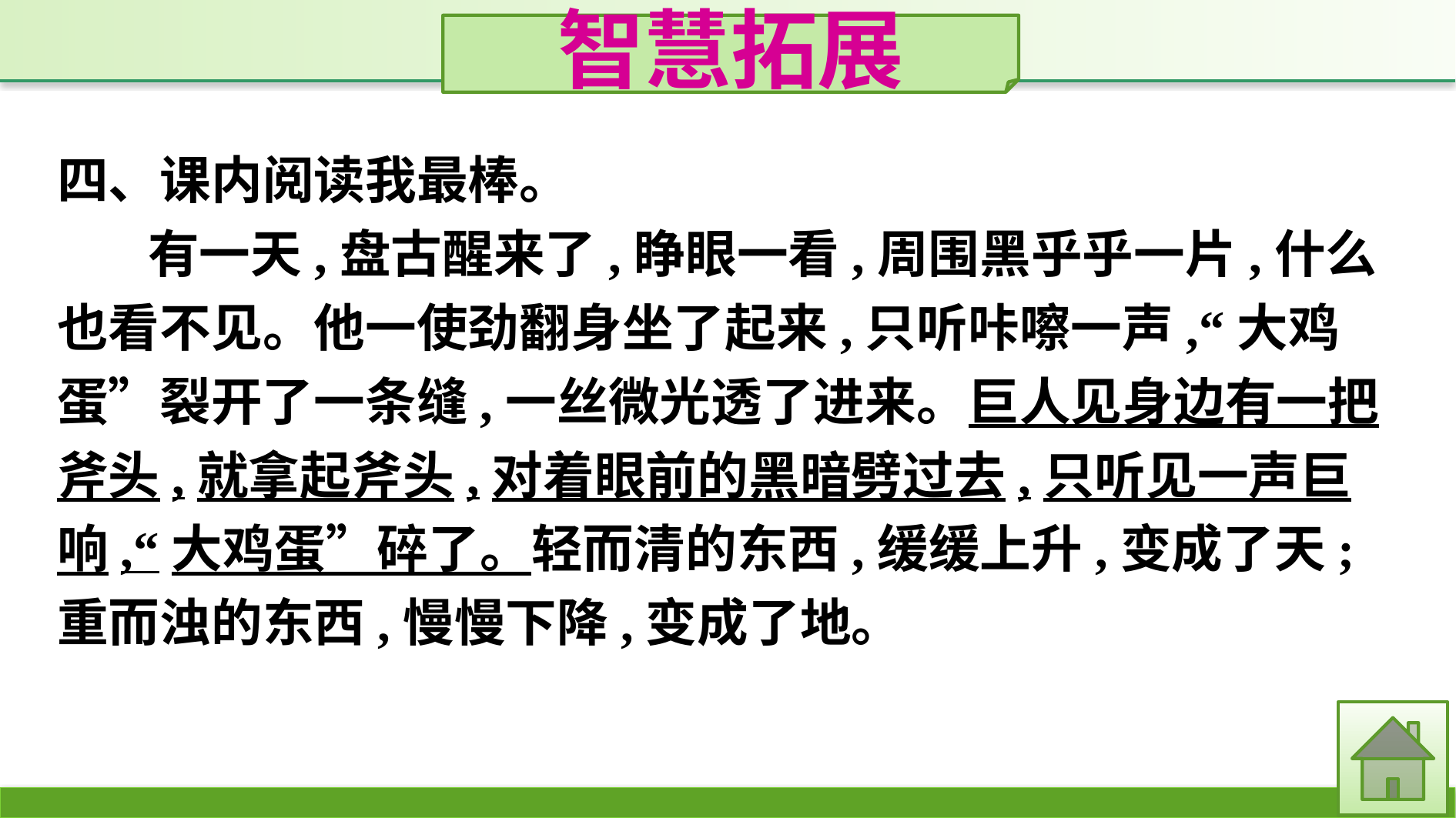

智慧拓展
四、课内阅读我最棒。
有一天,盘古醒来了,睁眼一看,周围黑乎乎一片,什么也看不见。他一使劲翻身坐了起来,只听咔嚓一声,“大鸡蛋”裂开了一条缝,一丝微光透了进来。巨人见身边有一把斧头,就拿起斧头,对着眼前的黑暗劈过去,只听见一声巨响,“大鸡蛋”碎了。轻而清的东西,缓缓上升,变成了天;重而浊的东西,慢慢下降,变成了地。